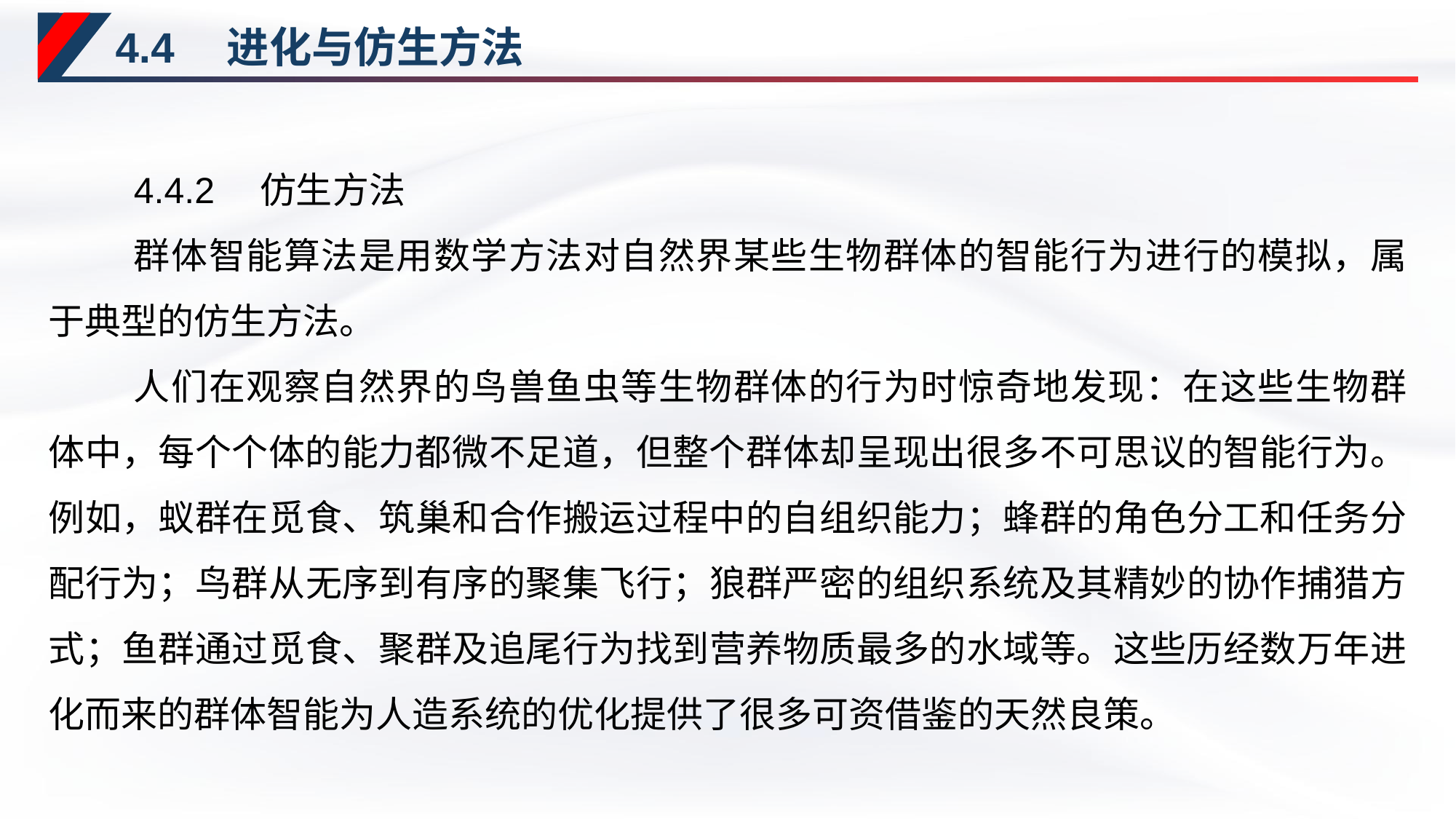

# 4.4　进化与仿生方法
4.4.2　仿生方法
群体智能算法是用数学方法对自然界某些生物群体的智能行为进行的模拟，属于典型的仿生方法。
人们在观察自然界的鸟兽鱼虫等生物群体的行为时惊奇地发现：在这些生物群体中，每个个体的能力都微不足道，但整个群体却呈现出很多不可思议的智能行为。例如，蚁群在觅食、筑巢和合作搬运过程中的自组织能力；蜂群的角色分工和任务分配行为；鸟群从无序到有序的聚集飞行；狼群严密的组织系统及其精妙的协作捕猎方式；鱼群通过觅食、聚群及追尾行为找到营养物质最多的水域等。这些历经数万年进化而来的群体智能为人造系统的优化提供了很多可资借鉴的天然良策。